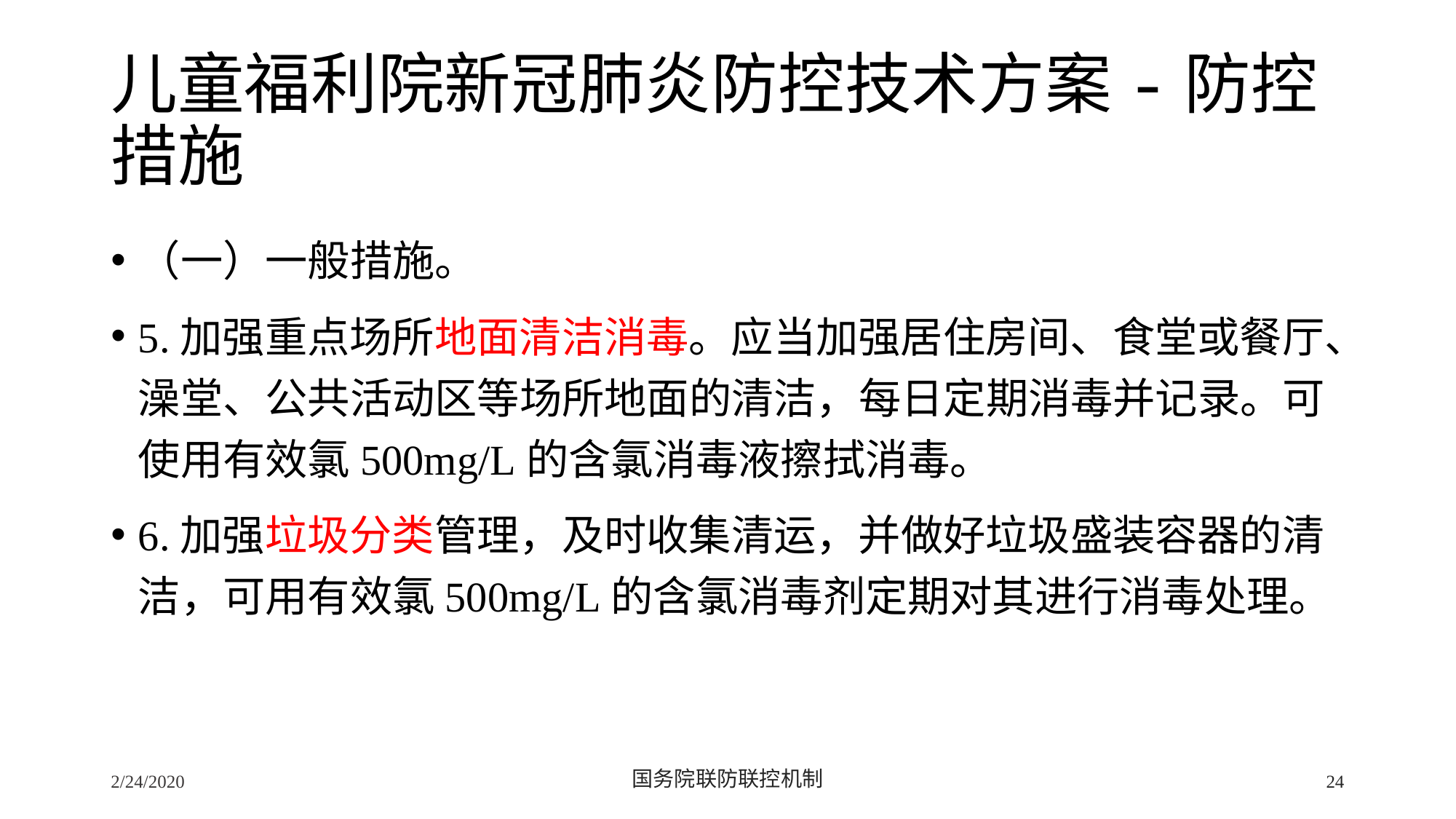

# 儿童福利院新冠肺炎防控技术方案-防控措施
（一）一般措施。
5.加强重点场所地面清洁消毒。应当加强居住房间、食堂或餐厅、澡堂、公共活动区等场所地面的清洁，每日定期消毒并记录。可使用有效氯500mg/L的含氯消毒液擦拭消毒。
6.加强垃圾分类管理，及时收集清运，并做好垃圾盛装容器的清洁，可用有效氯500mg/L的含氯消毒剂定期对其进行消毒处理。

2/24/2020
国务院联防联控机制
24